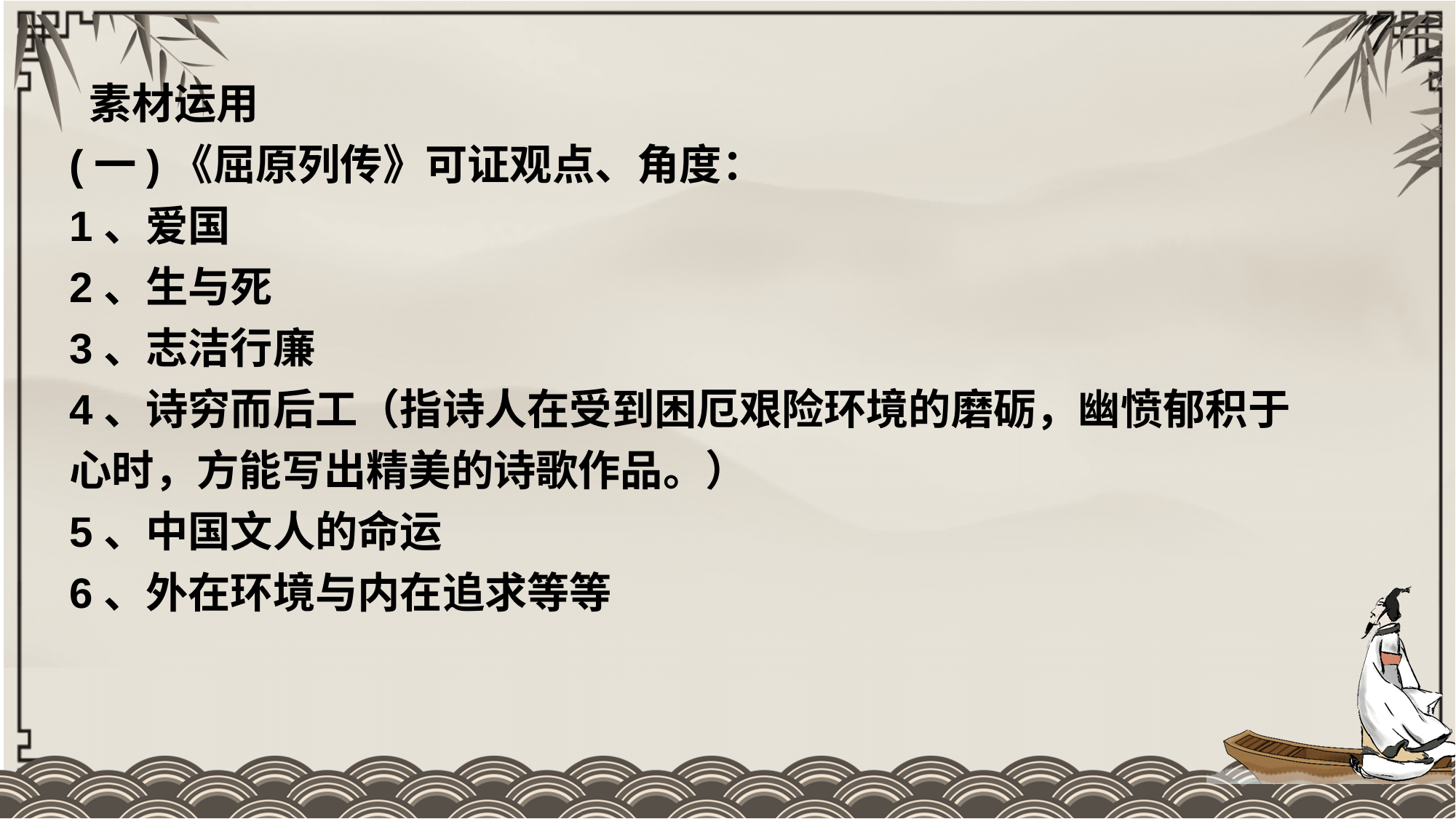

素材运用
(一)《屈原列传》可证观点、角度：
1、爱国
2、生与死
3、志洁行廉
4、诗穷而后工（指诗人在受到困厄艰险环境的磨砺，幽愤郁积于心时，方能写出精美的诗歌作品。）
5、中国文人的命运
6、外在环境与内在追求等等